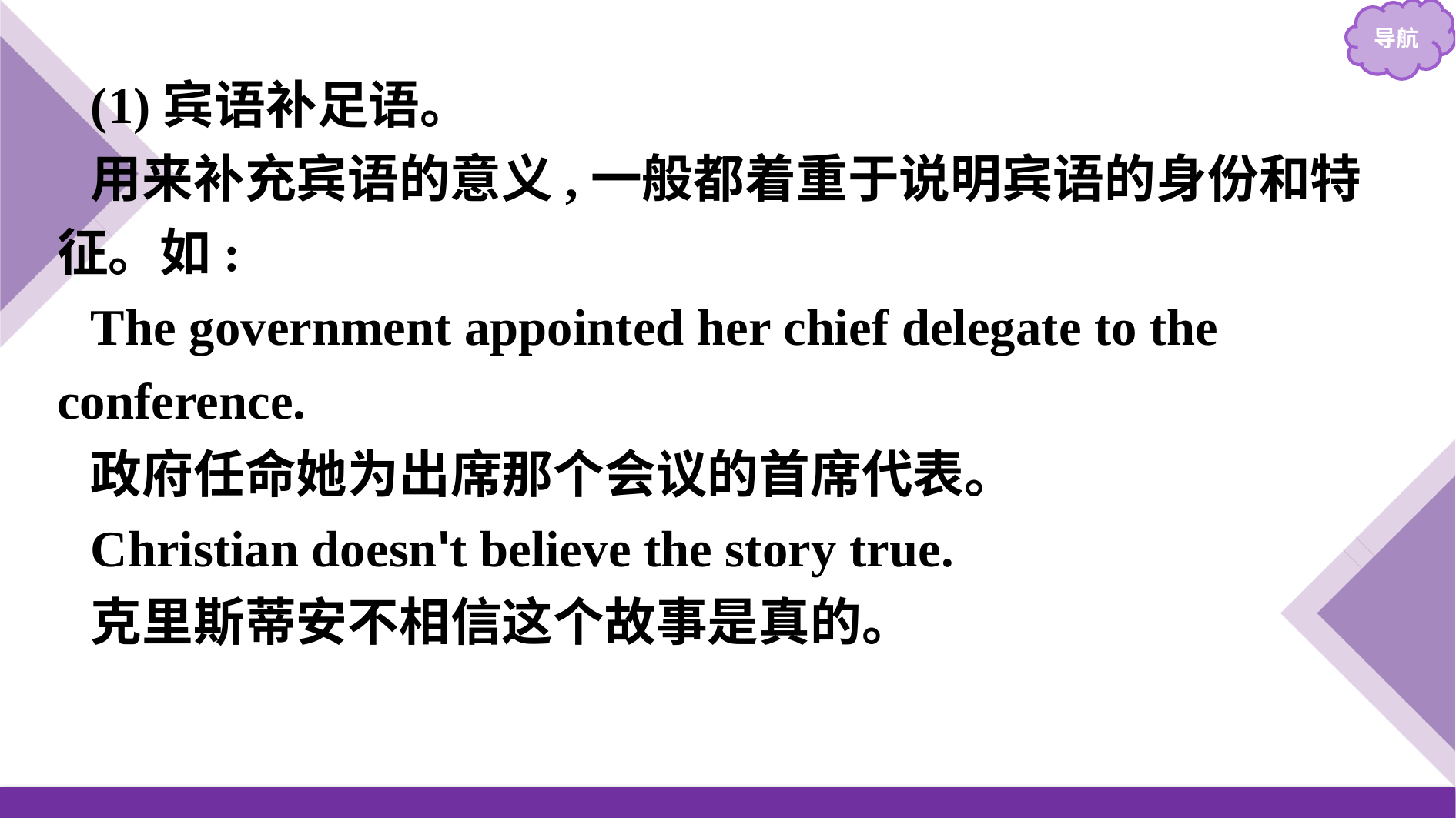

(1)宾语补足语。
用来补充宾语的意义,一般都着重于说明宾语的身份和特征。如:
The government appointed her chief delegate to the conference.
政府任命她为出席那个会议的首席代表。
Christian doesn't believe the story true.
克里斯蒂安不相信这个故事是真的。